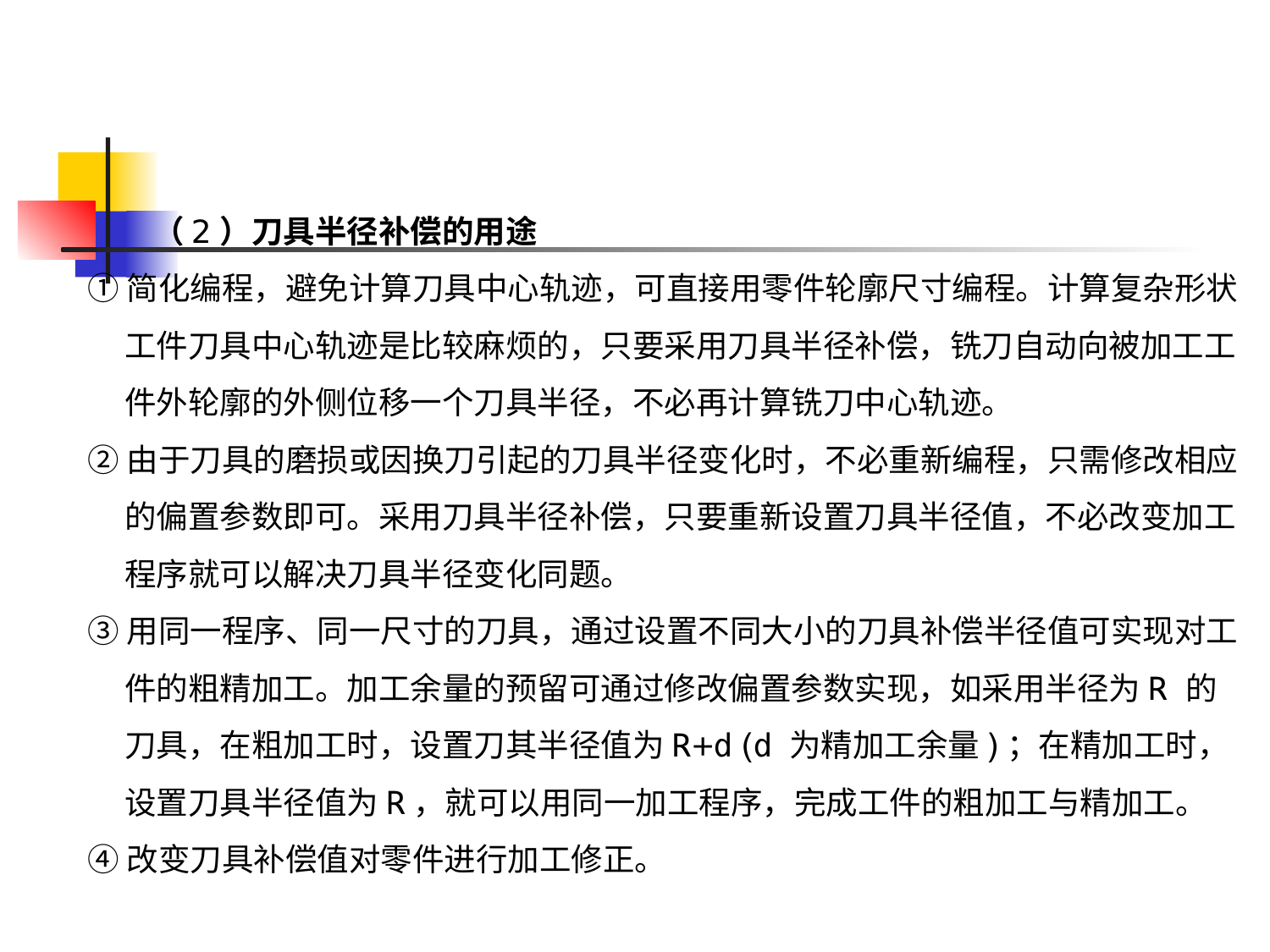

（2）刀具半径补偿的用途
①简化编程，避免计算刀具中心轨迹，可直接用零件轮廓尺寸编程。计算复杂形状工件刀具中心轨迹是比较麻烦的，只要采用刀具半径补偿，铣刀自动向被加工工件外轮廓的外侧位移一个刀具半径，不必再计算铣刀中心轨迹。
②由于刀具的磨损或因换刀引起的刀具半径变化时，不必重新编程，只需修改相应的偏置参数即可。采用刀具半径补偿，只要重新设置刀具半径值，不必改变加工程序就可以解决刀具半径变化同题。
③用同一程序、同一尺寸的刀具，通过设置不同大小的刀具补偿半径值可实现对工件的粗精加工。加工余量的预留可通过修改偏置参数实现，如采用半径为R 的刀具，在粗加工时，设置刀其半径值为R+d (d 为精加工余量)；在精加工时，设置刀具半径值为R，就可以用同一加工程序，完成工件的粗加工与精加工。
④改变刀具补偿值对零件进行加工修正。